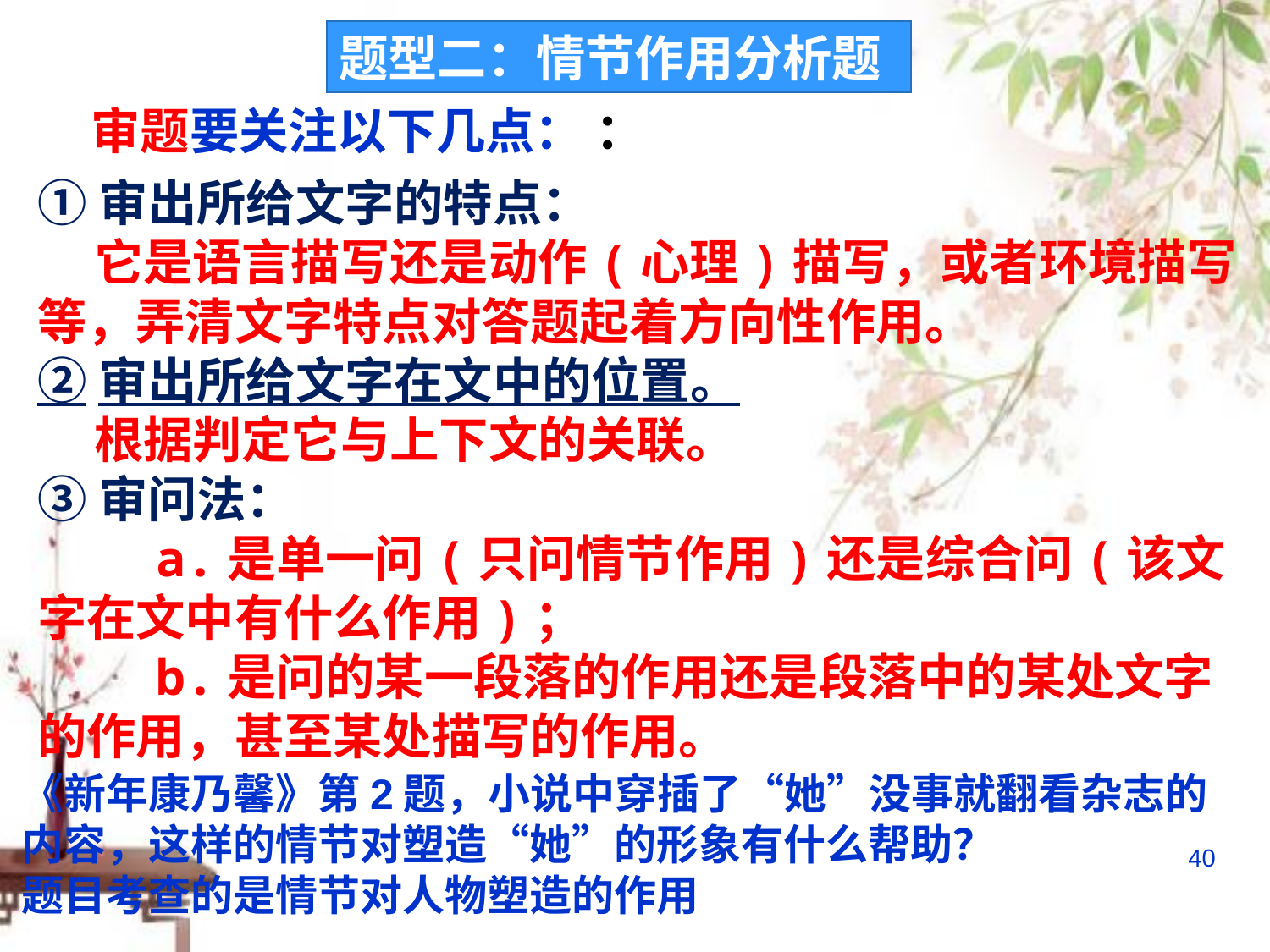

题型二：情节作用分析题
审题要关注以下几点： ：
①审出所给文字的特点：
    它是语言描写还是动作(心理)描写，或者环境描写等，弄清文字特点对答题起着方向性作用。
②审出所给文字在文中的位置。
    根据判定它与上下文的关联。
③审问法：
    a.是单一问(只问情节作用)还是综合问(该文字在文中有什么作用)；
    b.是问的某一段落的作用还是段落中的某处文字的作用，甚至某处描写的作用。
《新年康乃馨》第2题，小说中穿插了“她”没事就翻看杂志的内容，这样的情节对塑造“她”的形象有什么帮助？
题目考查的是情节对人物塑造的作用
40